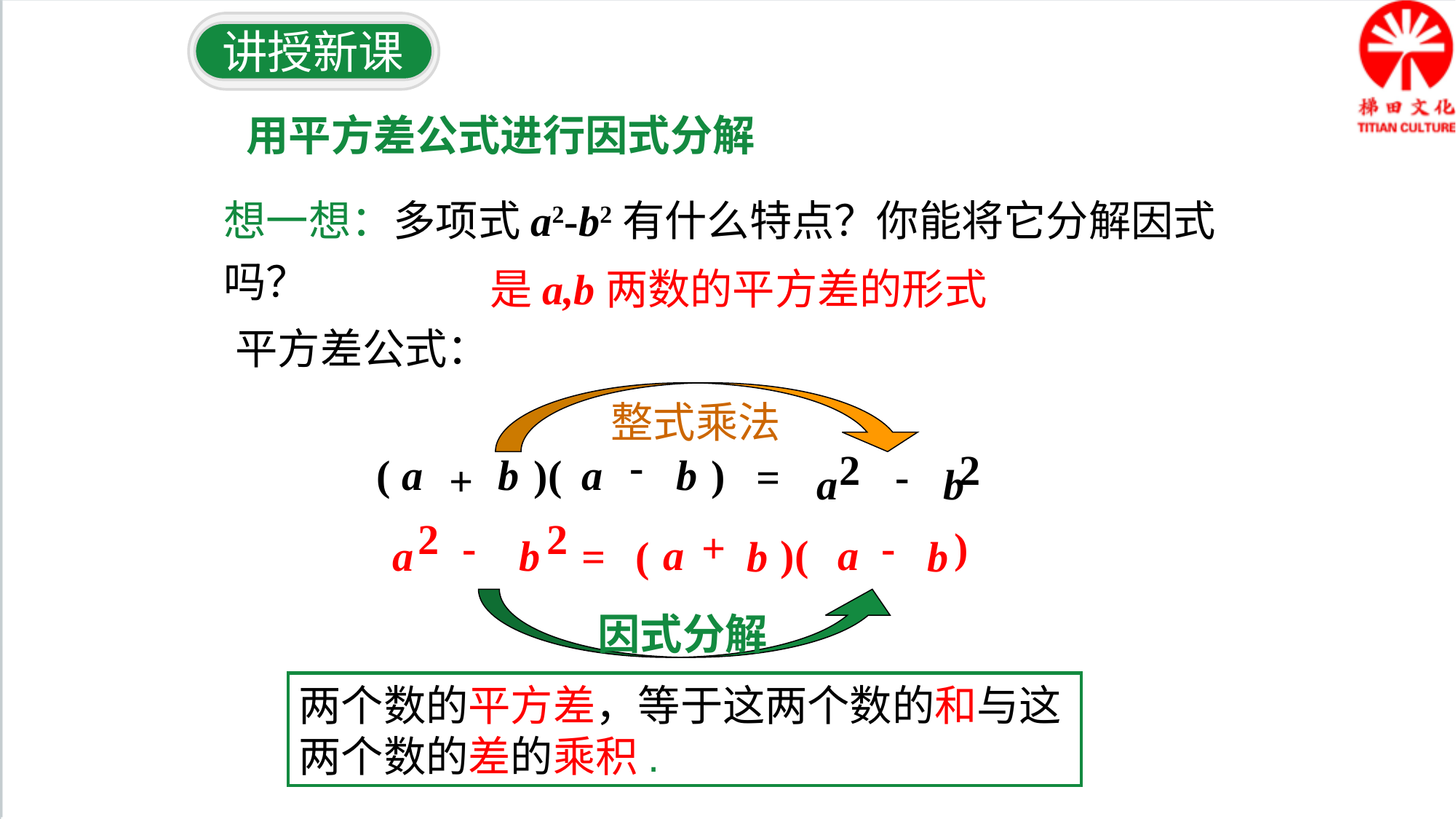

讲授新课
用平方差公式进行因式分解
想一想：多项式a2-b2有什么特点？你能将它分解因式吗？
是a,b两数的平方差的形式
平方差公式：

整式乘法
-
2
2
(
a
b
)(
a
b
)
-
=
+
a
b
2
2
-
a
b
+
-
)
)(
a
a
=
(
b
b

因式分解
两个数的平方差，等于这两个数的和与这两个数的差的乘积.